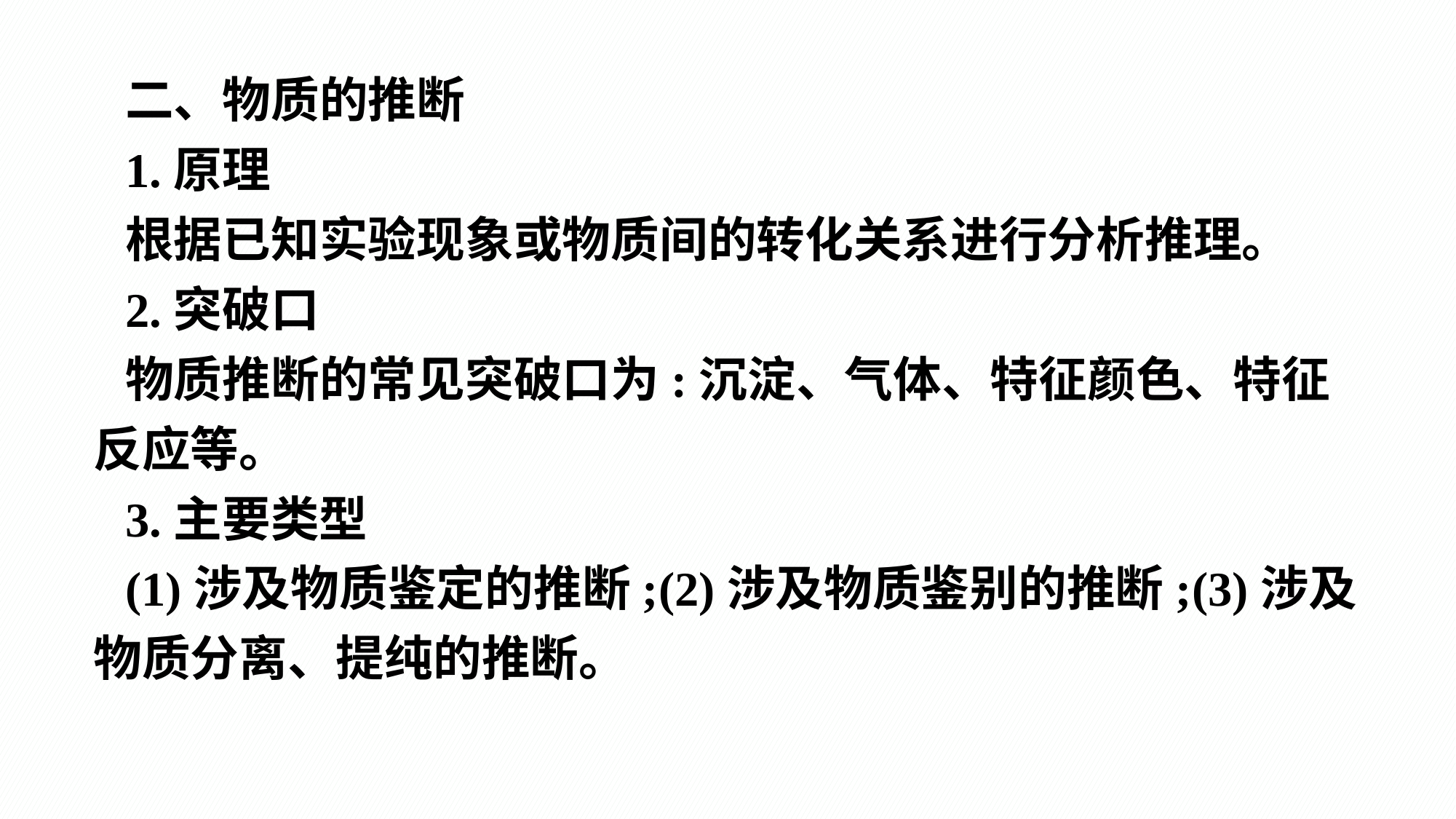

二、物质的推断
1.原理
根据已知实验现象或物质间的转化关系进行分析推理。
2.突破口
物质推断的常见突破口为:沉淀、气体、特征颜色、特征反应等。
3.主要类型
(1)涉及物质鉴定的推断;(2)涉及物质鉴别的推断;(3)涉及物质分离、提纯的推断。